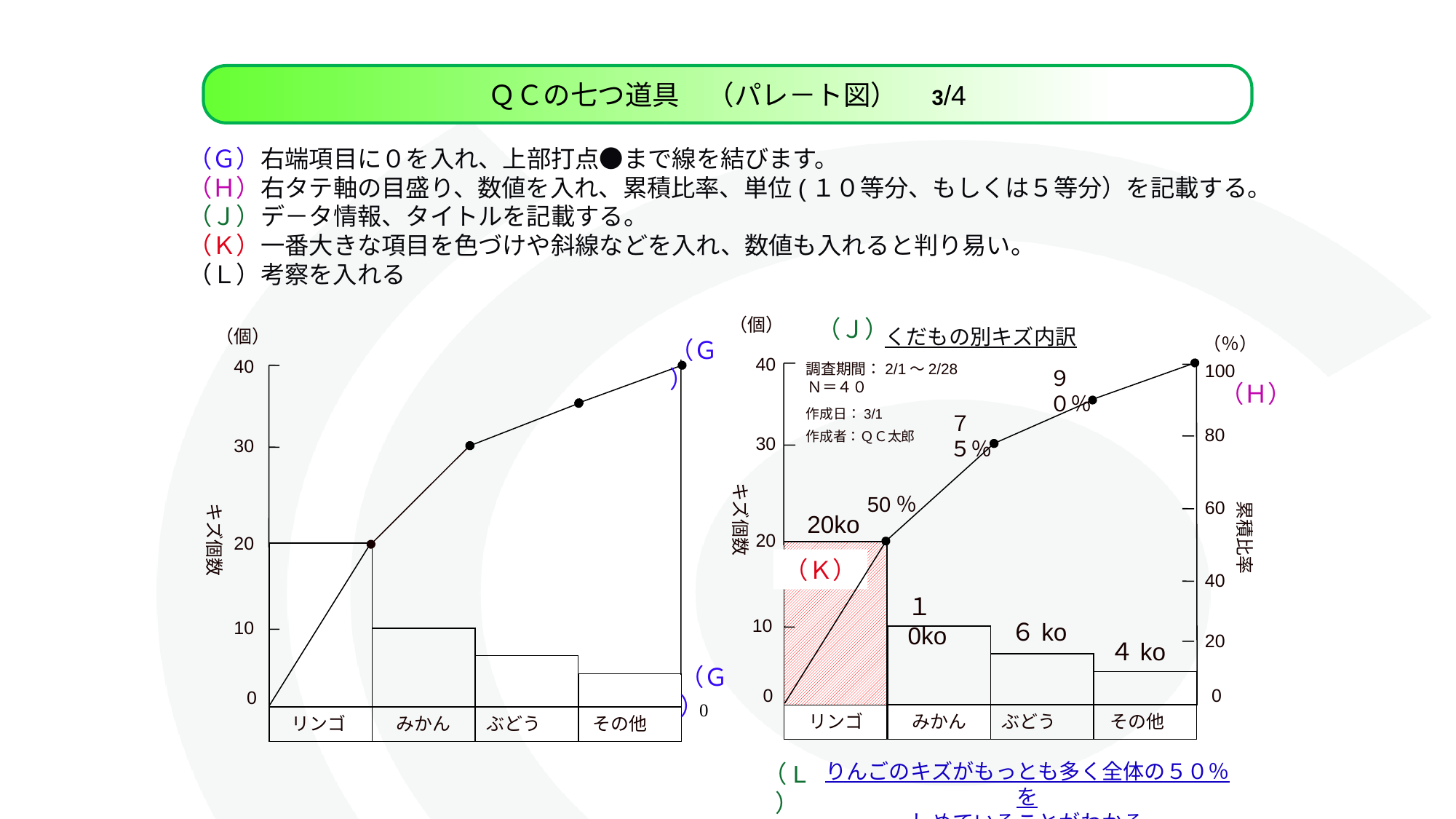

ＱＣの七つ道具　（パレ－ト図）　3/4
（Ｇ）右端項目に０を入れ、上部打点●まで線を結びます。
（Ｈ）右タテ軸の目盛り、数値を入れ、累積比率、単位(１０等分、もしくは５等分）を記載する。
（Ｊ）デ－タ情報、タイトルを記載する。
（Ｋ）一番大きな項目を色づけや斜線などを入れ、数値も入れると判り易い。
（Ｌ）考察を入れる
（個）
（Ｊ）
くだもの別キズ内訳
（％）
40
調査期間：2/1～2/28
100
９０％

　Ｎ＝４０
（Ｈ）
作成日：3/1
作成者：ＱＣ太郎

７５％
80
30

キズ個数
50％
60
累積比率
20ko

20

（Ｋ）
40

１0ko
10
６ko
20

４ko

　0
　0
リンゴ
みかん
ぶどう
その他
XXXX
りんごのキズがもっとも多く全体の５０％を
しめていることがわかる
（L）
（個）
（Ｇ）
40

30

キズ個数
20

10

（Ｇ）

　0
　0
リンゴ
みかん
ぶどう
その他